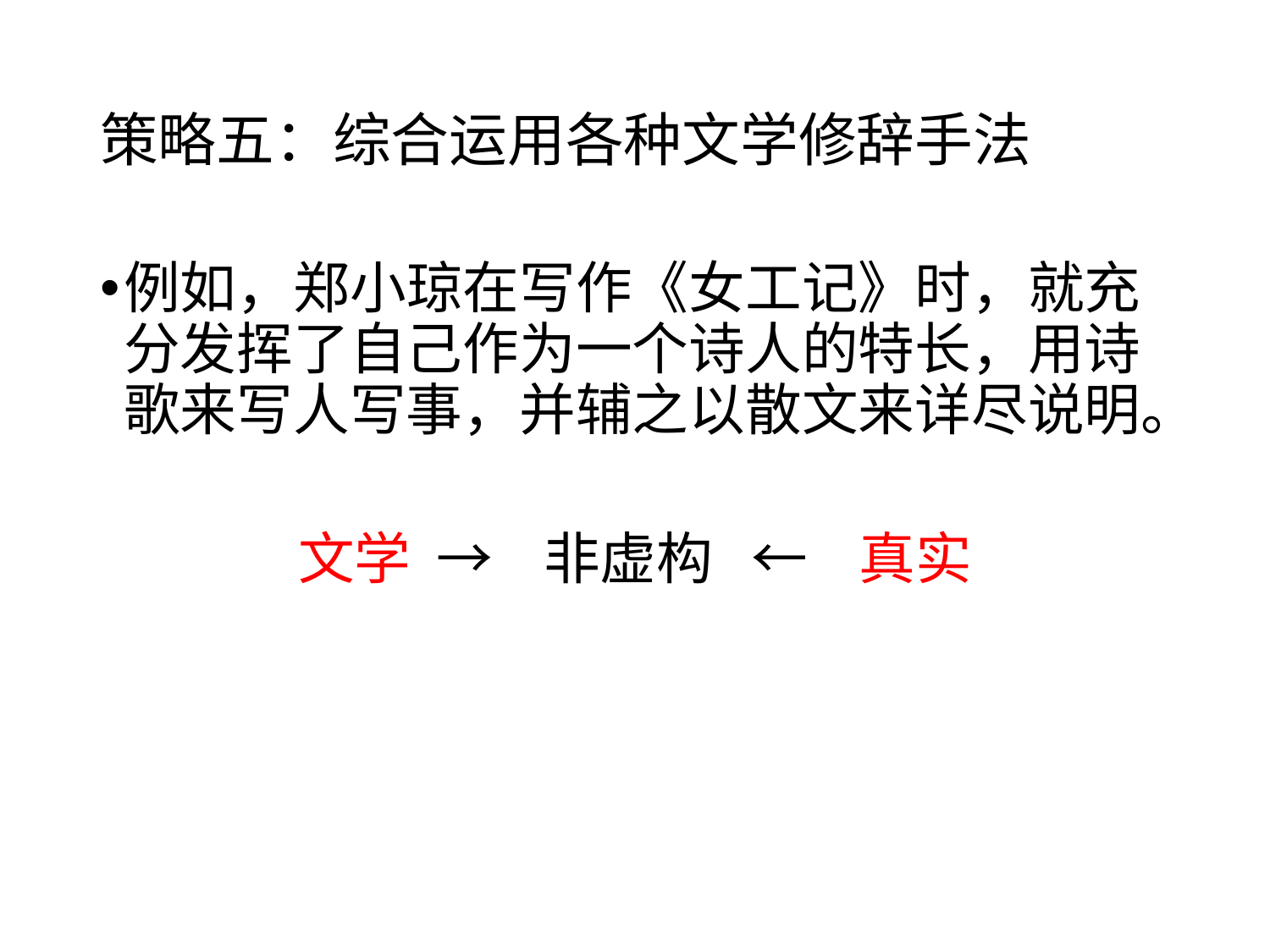

# 策略五：综合运用各种文学修辞手法
例如，郑小琼在写作《女工记》时，就充分发挥了自己作为一个诗人的特长，用诗歌来写人写事，并辅之以散文来详尽说明。

文学  →    非虚构   ←    真实